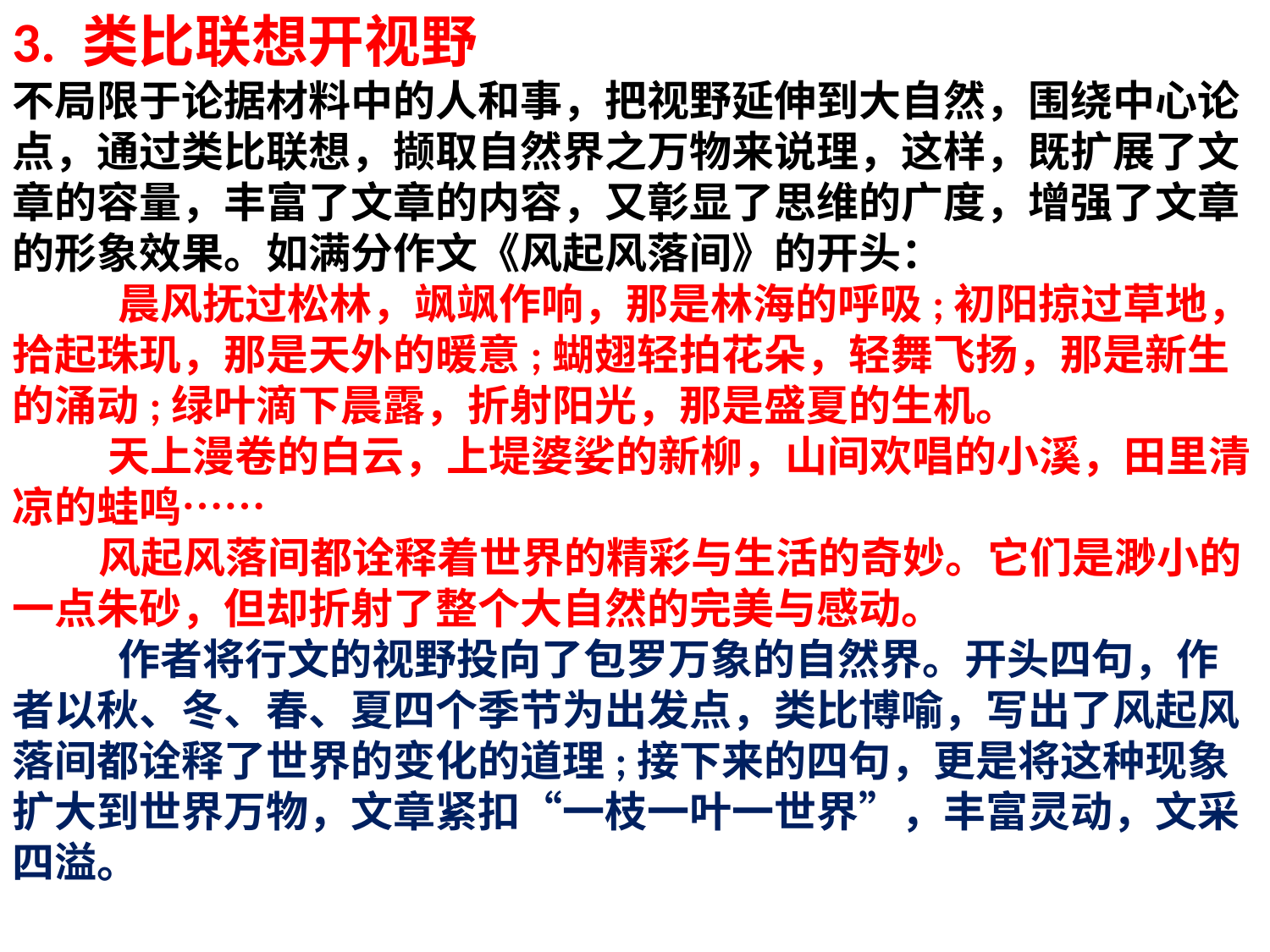

3. 类比联想开视野
不局限于论据材料中的人和事，把视野延伸到大自然，围绕中心论点，通过类比联想，撷取自然界之万物来说理，这样，既扩展了文章的容量，丰富了文章的内容，又彰显了思维的广度，增强了文章的形象效果。如满分作文《风起风落间》的开头：
          晨风抚过松林，飒飒作响，那是林海的呼吸;初阳掠过草地，拾起珠玑，那是天外的暖意;蝴翅轻拍花朵，轻舞飞扬，那是新生的涌动;绿叶滴下晨露，折射阳光，那是盛夏的生机。
         天上漫卷的白云，上堤婆娑的新柳，山间欢唱的小溪，田里清凉的蛙鸣……
        风起风落间都诠释着世界的精彩与生活的奇妙。它们是渺小的一点朱砂，但却折射了整个大自然的完美与感动。
          作者将行文的视野投向了包罗万象的自然界。开头四句，作者以秋、冬、春、夏四个季节为出发点，类比博喻，写出了风起风落间都诠释了世界的变化的道理;接下来的四句，更是将这种现象扩大到世界万物，文章紧扣“一枝一叶一世界”，丰富灵动，文采四溢。